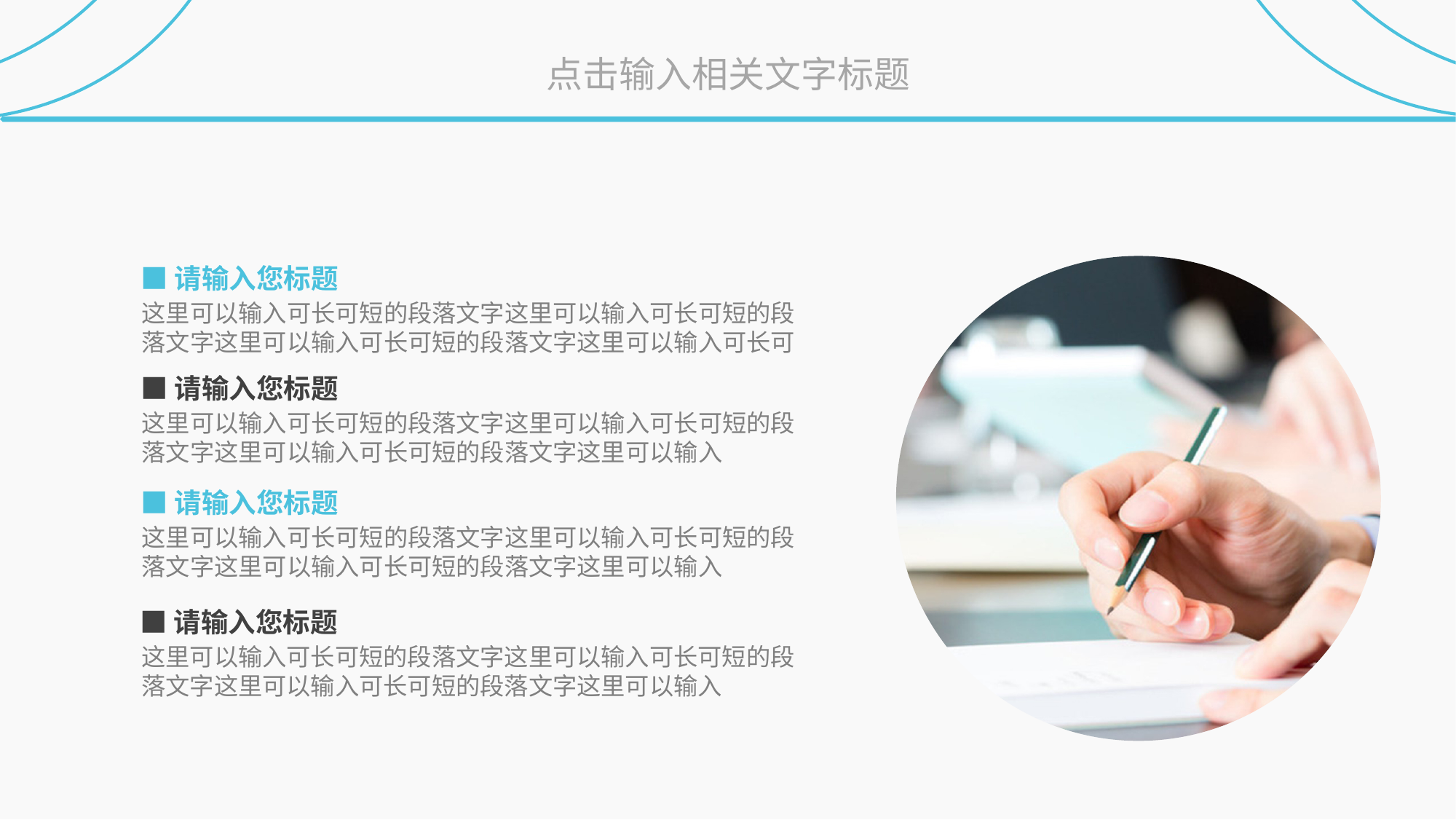

点击输入相关文字标题

■请输入您标题

这里可以输入可长可短的段落文字这里可以输入可长可短的段落文字这里可以输入可长可短的段落文字这里可以输入可长可
■请输入您标题
这里可以输入可长可短的段落文字这里可以输入可长可短的段落文字这里可以输入可长可短的段落文字这里可以输入
■请输入您标题
这里可以输入可长可短的段落文字这里可以输入可长可短的段落文字这里可以输入可长可短的段落文字这里可以输入
■请输入您标题
这里可以输入可长可短的段落文字这里可以输入可长可短的段落文字这里可以输入可长可短的段落文字这里可以输入